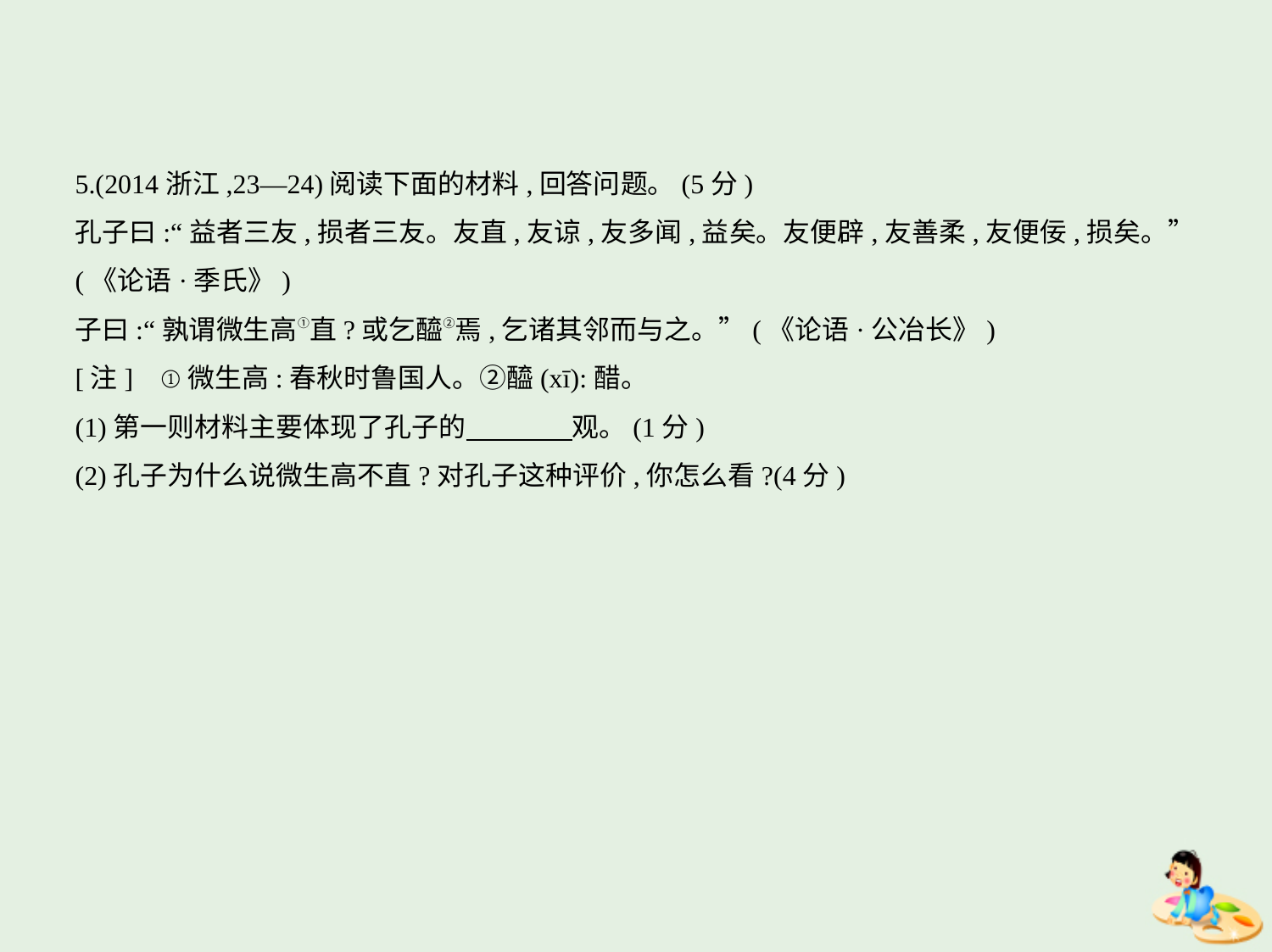

5.(2014浙江,23—24)阅读下面的材料,回答问题。(5分)
孔子曰:“益者三友,损者三友。友直,友谅,友多闻,益矣。友便辟,友善柔,友便佞,损矣。”
(《论语·季氏》)
子曰:“孰谓微生高①直?或乞醯②焉,乞诸其邻而与之。”(《论语·公冶长》)
[注]    ①微生高:春秋时鲁国人。②醯(xī):醋。
(1)第一则材料主要体现了孔子的　　　    观。(1分)
(2)孔子为什么说微生高不直?对孔子这种评价,你怎么看?(4分)